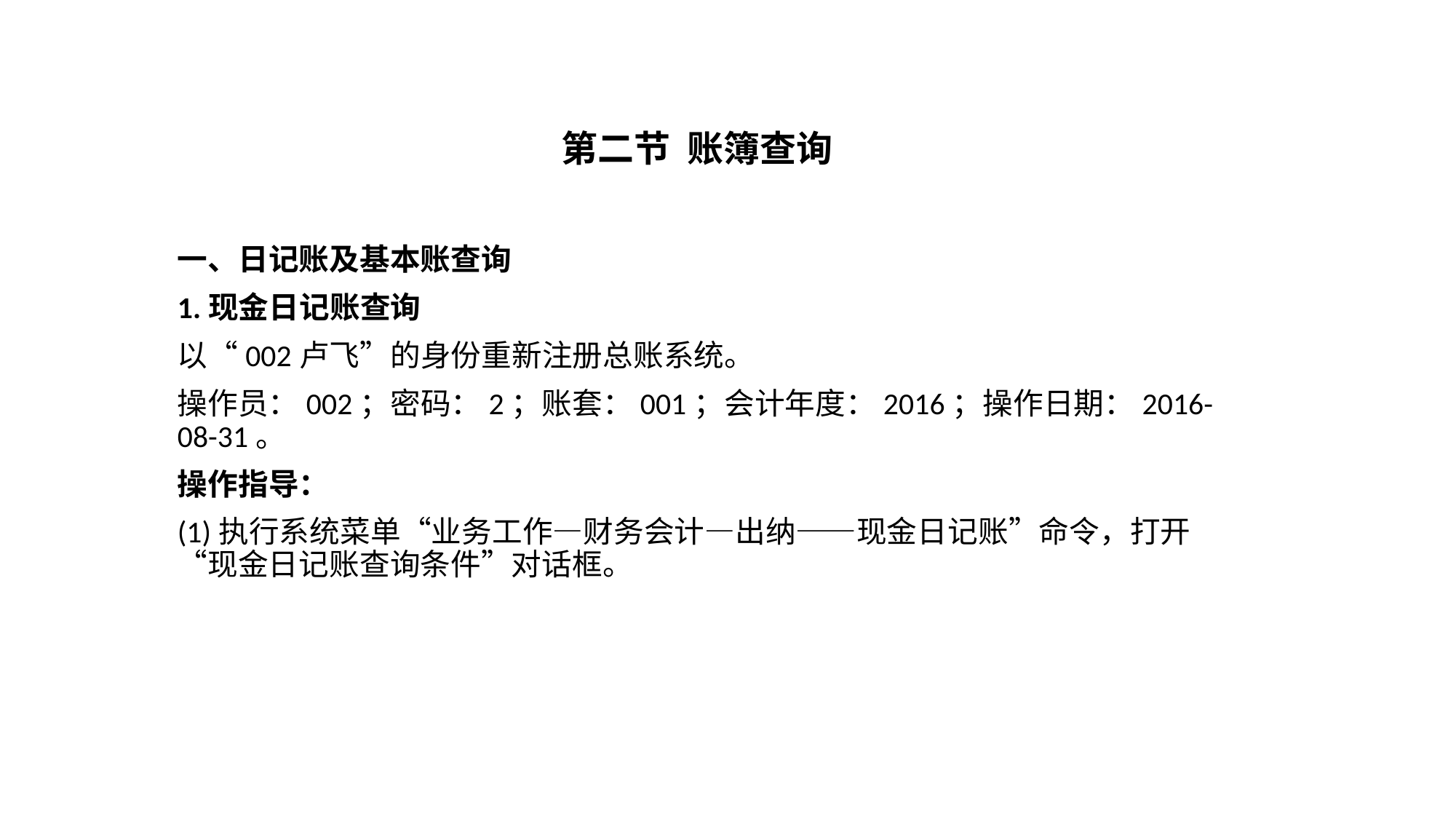

# 第二节  账簿查询
一、日记账及基本账查询
1.现金日记账查询
以“002卢飞”的身份重新注册总账系统。
操作员：002；密码：2；账套：001；会计年度：2016；操作日期：2016-08-31。
操作指导：
(1)执行系统菜单“业务工作—财务会计—出纳——现金日记账”命令，打开“现金日记账查询条件”对话框。